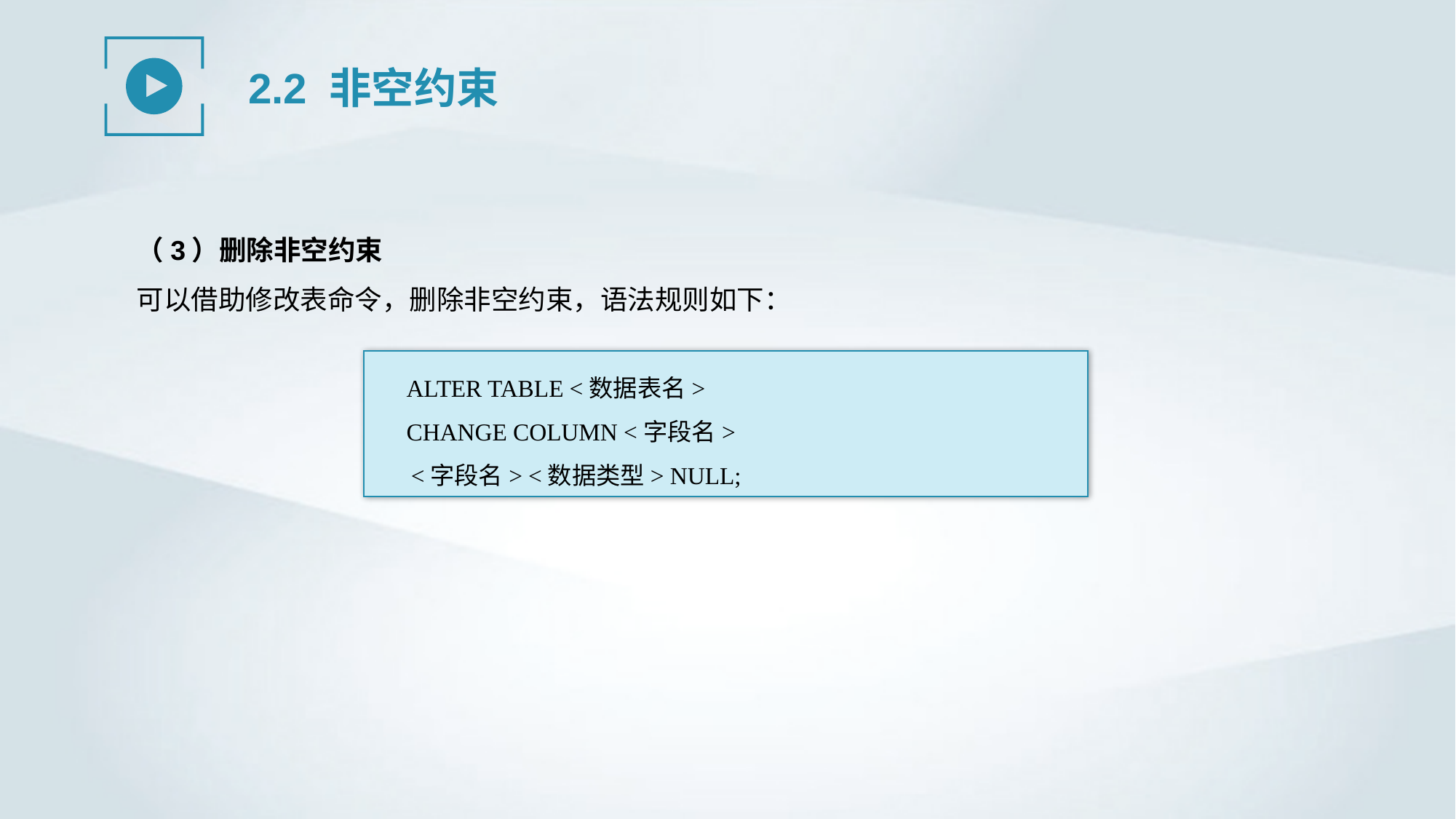

2.2 非空约束
（3）删除非空约束
可以借助修改表命令，删除非空约束，语法规则如下：
ALTER TABLE <数据表名>
CHANGE COLUMN <字段名>
<字段名> <数据类型> NULL;